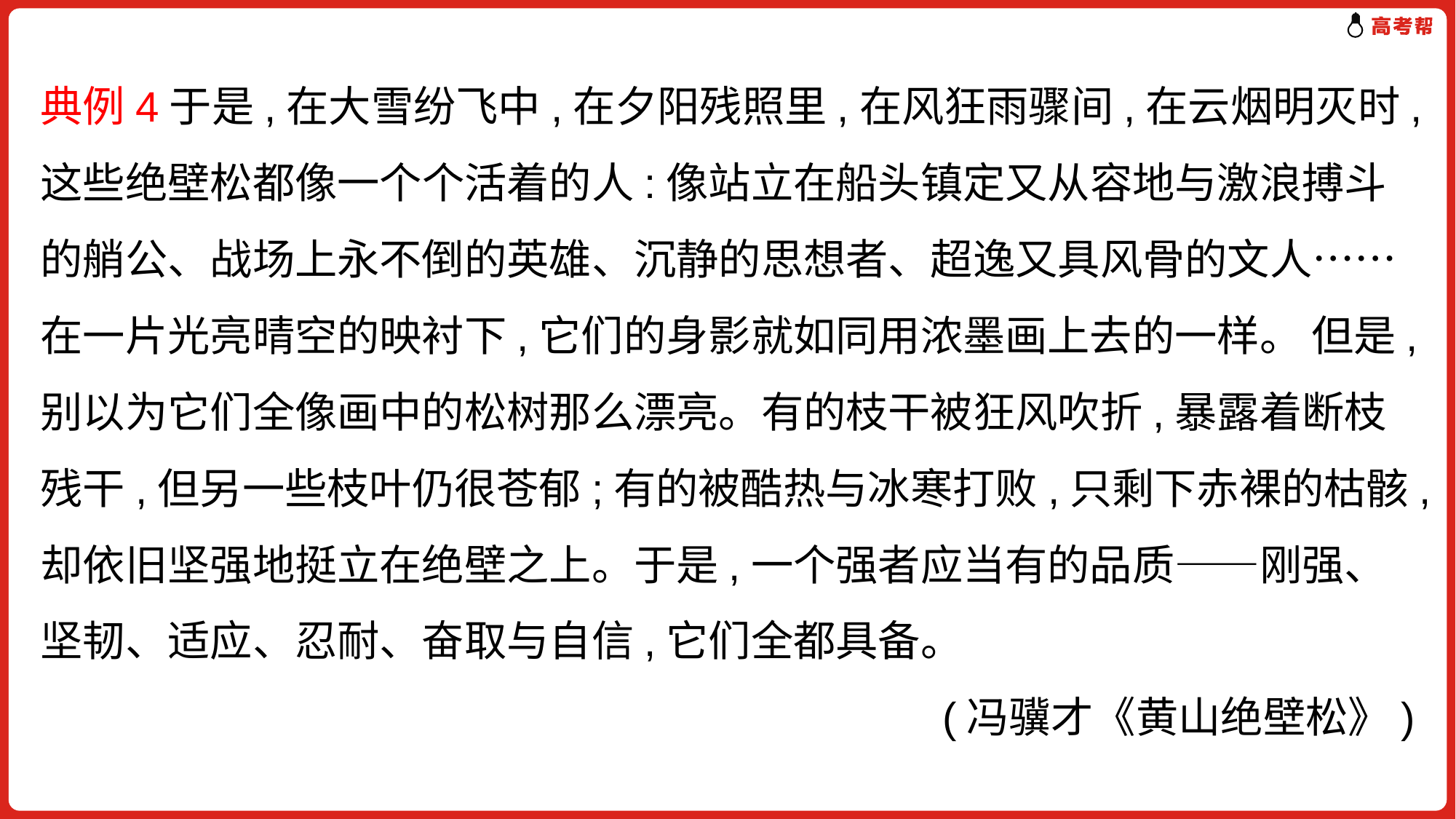

典例4于是,在大雪纷飞中,在夕阳残照里,在风狂雨骤间,在云烟明灭时,这些绝壁松都像一个个活着的人:像站立在船头镇定又从容地与激浪搏斗的艄公、战场上永不倒的英雄、沉静的思想者、超逸又具风骨的文人……在一片光亮晴空的映衬下,它们的身影就如同用浓墨画上去的一样。 但是,别以为它们全像画中的松树那么漂亮。有的枝干被狂风吹折,暴露着断枝残干,但另一些枝叶仍很苍郁;有的被酷热与冰寒打败,只剩下赤裸的枯骸,却依旧坚强地挺立在绝壁之上。于是,一个强者应当有的品质——刚强、坚韧、适应、忍耐、奋取与自信,它们全都具备。
(冯骥才《黄山绝壁松》)